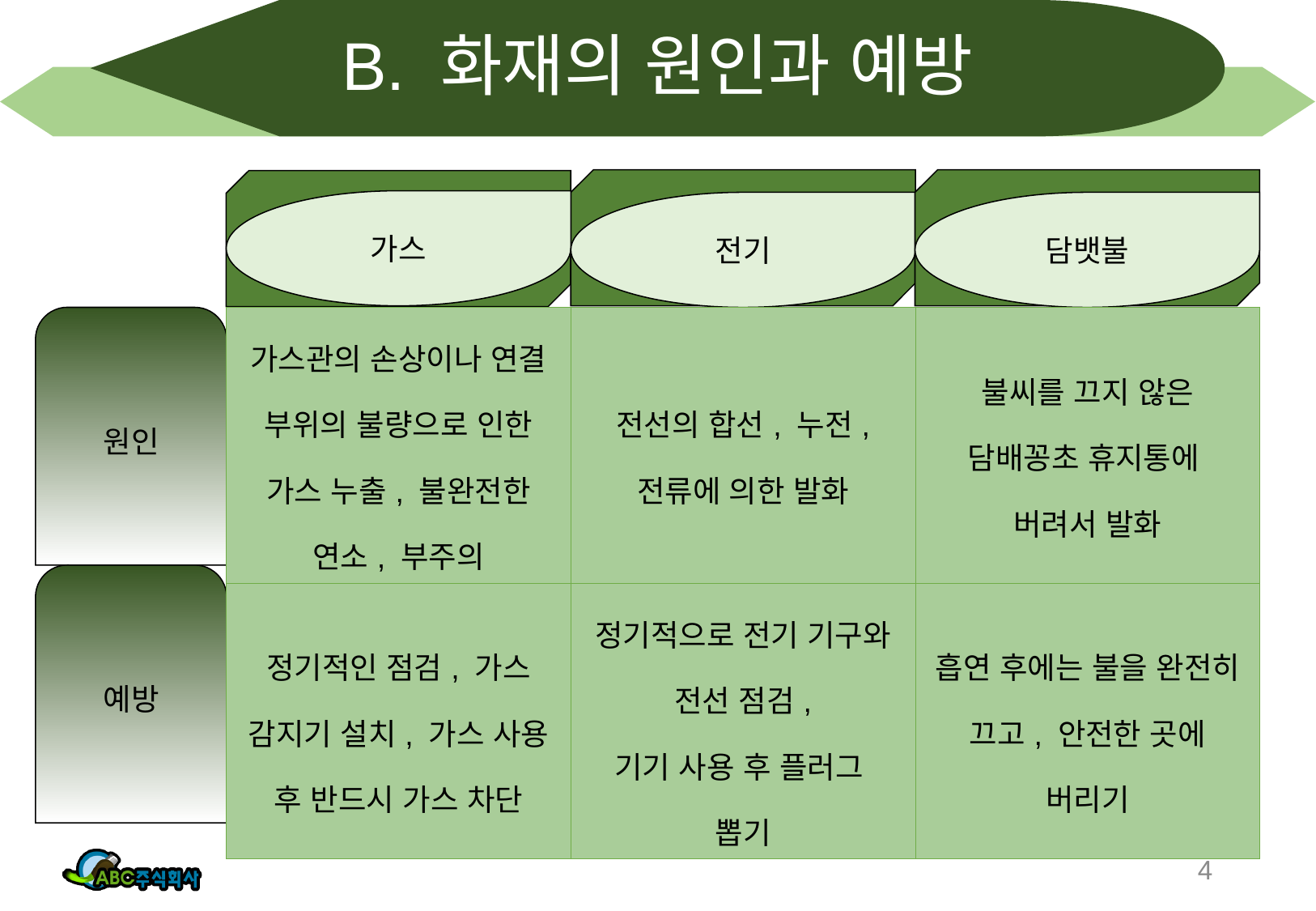

# B. 화재의 원인과 예방

가스
전기
담뱃불
| 가스관의 손상이나 연결 부위의 불량으로 인한 가스 누출, 불완전한 연소, 부주의 | 전선의 합선, 누전, 전류에 의한 발화 | 불씨를 끄지 않은 담배꽁초 휴지통에 버려서 발화 |
| --- | --- | --- |
| 정기적인 점검, 가스 감지기 설치, 가스 사용 후 반드시 가스 차단 | 정기적으로 전기 기구와 전선 점검, 기기 사용 후 플러그 뽑기 | 흡연 후에는 불을 완전히 끄고, 안전한 곳에 버리기 |
원인
예방
4